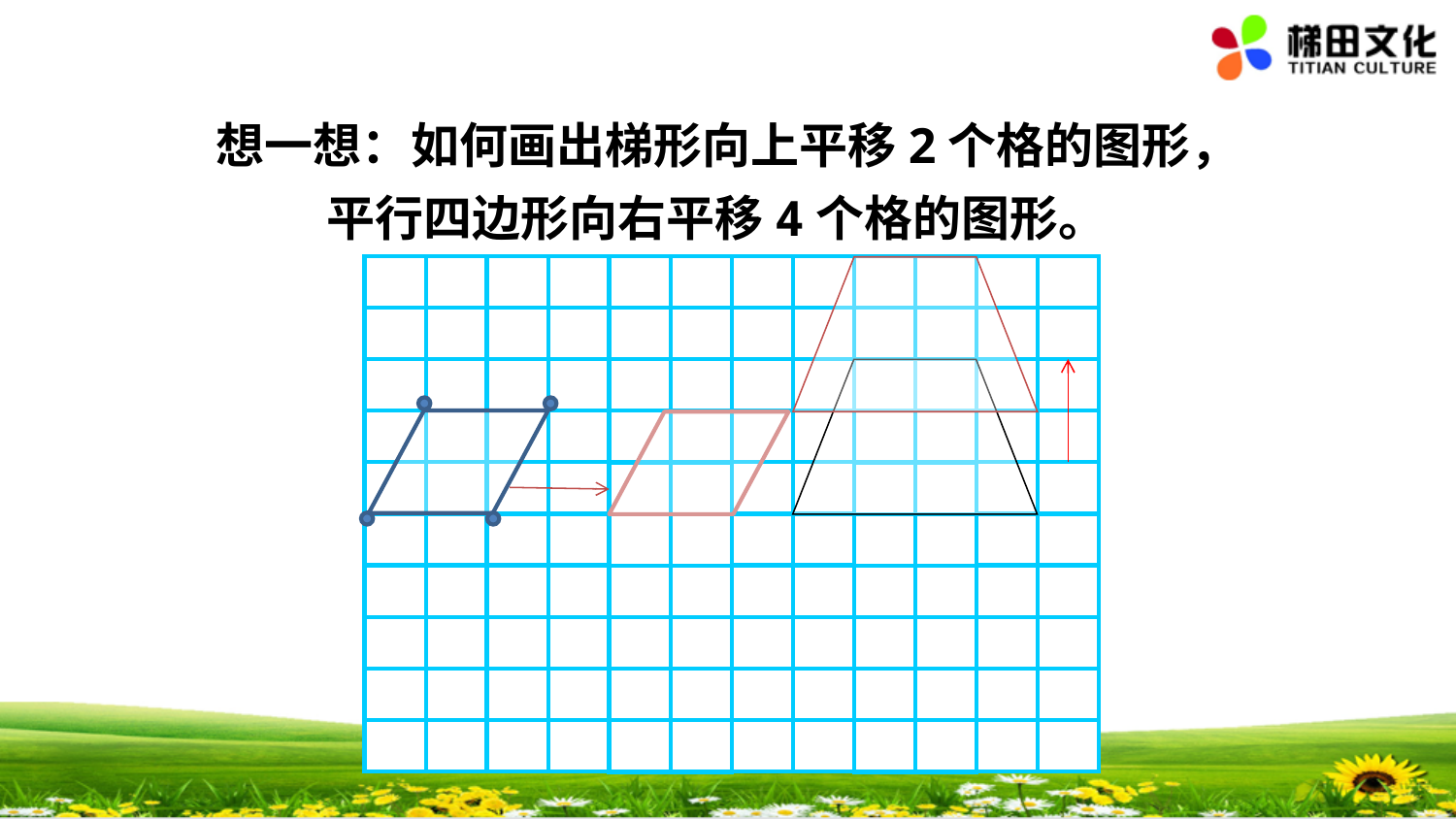

想一想：如何画出梯形向上平移2个格的图形，
         平行四边形向右平移4个格的图形。